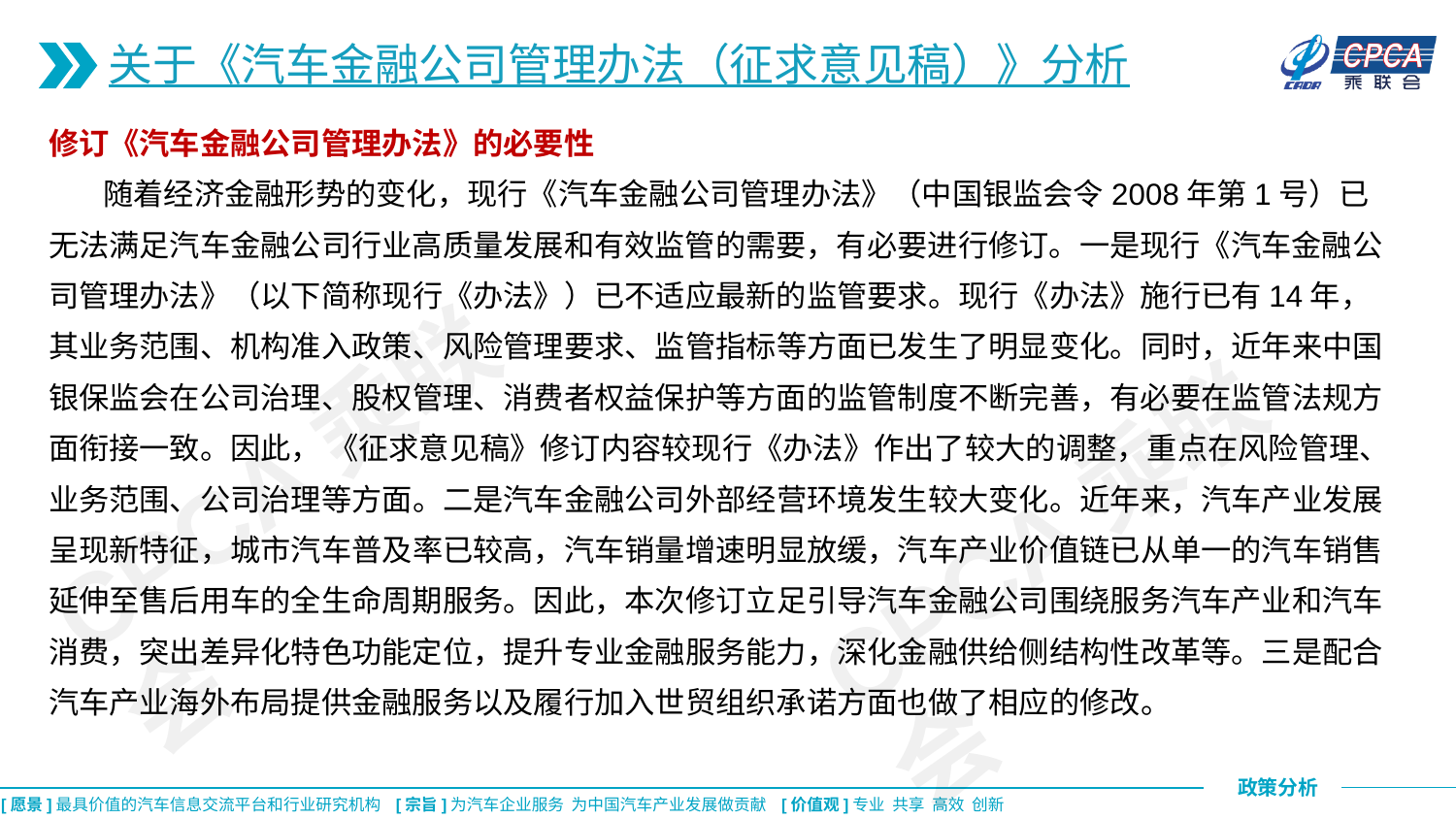

关于《汽车金融公司管理办法（征求意见稿）》分析
修订《汽车金融公司管理办法》的必要性
       随着经济金融形势的变化，现行《汽车金融公司管理办法》（中国银监会令2008年第1号）已无法满足汽车金融公司行业高质量发展和有效监管的需要，有必要进行修订。一是现行《汽车金融公司管理办法》（以下简称现行《办法》）已不适应最新的监管要求。现行《办法》施行已有14年，其业务范围、机构准入政策、风险管理要求、监管指标等方面已发生了明显变化。同时，近年来中国银保监会在公司治理、股权管理、消费者权益保护等方面的监管制度不断完善，有必要在监管法规方面衔接一致。因此， 《征求意见稿》修订内容较现行《办法》作出了较大的调整，重点在风险管理、业务范围、公司治理等方面。二是汽车金融公司外部经营环境发生较大变化。近年来，汽车产业发展呈现新特征，城市汽车普及率已较高，汽车销量增速明显放缓，汽车产业价值链已从单一的汽车销售延伸至售后用车的全生命周期服务。因此，本次修订立足引导汽车金融公司围绕服务汽车产业和汽车消费，突出差异化特色功能定位，提升专业金融服务能力，深化金融供给侧结构性改革等。三是配合汽车产业海外布局提供金融服务以及履行加入世贸组织承诺方面也做了相应的修改。
CPCA乘联会
CPCA乘联会